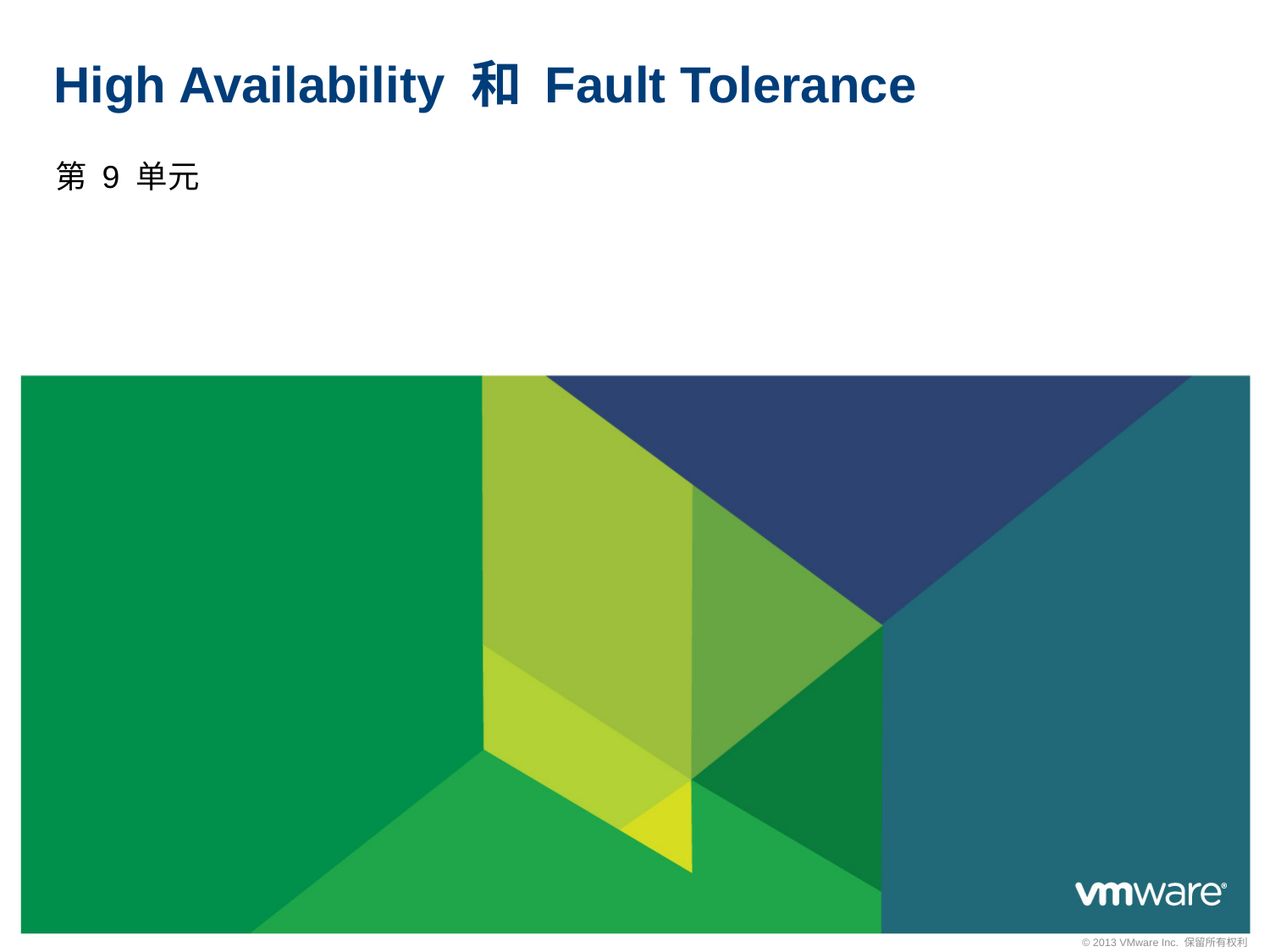

# High Availability 和 Fault Tolerance
第 9 单元